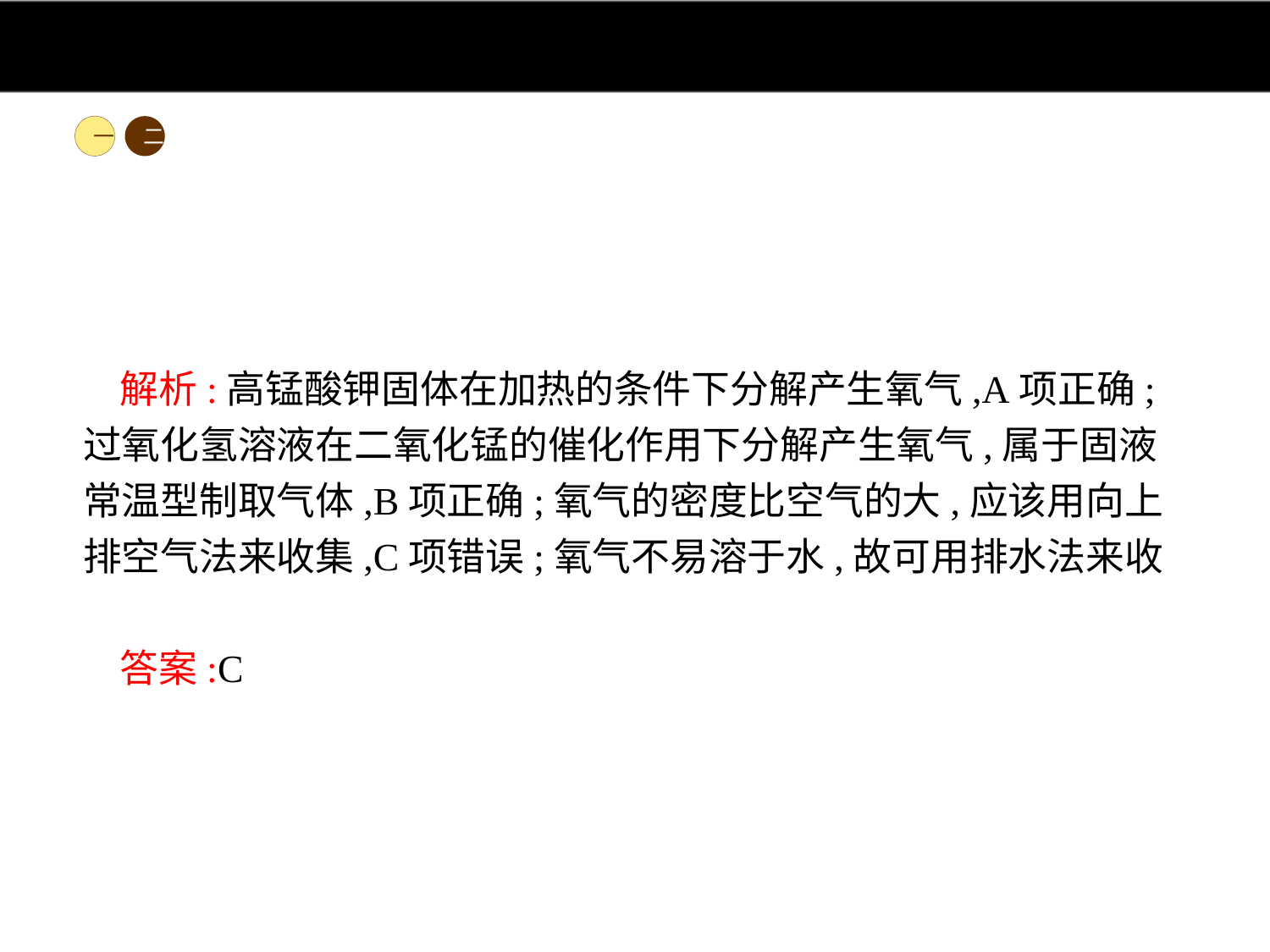

一
二
解析:高锰酸钾固体在加热的条件下分解产生氧气,A项正确;过氧化氢溶液在二氧化锰的催化作用下分解产生氧气,属于固液常温型制取气体,B项正确;氧气的密度比空气的大,应该用向上排空气法来收集,C项错误;氧气不易溶于水,故可用排水法来收集,D项正确。
答案:C